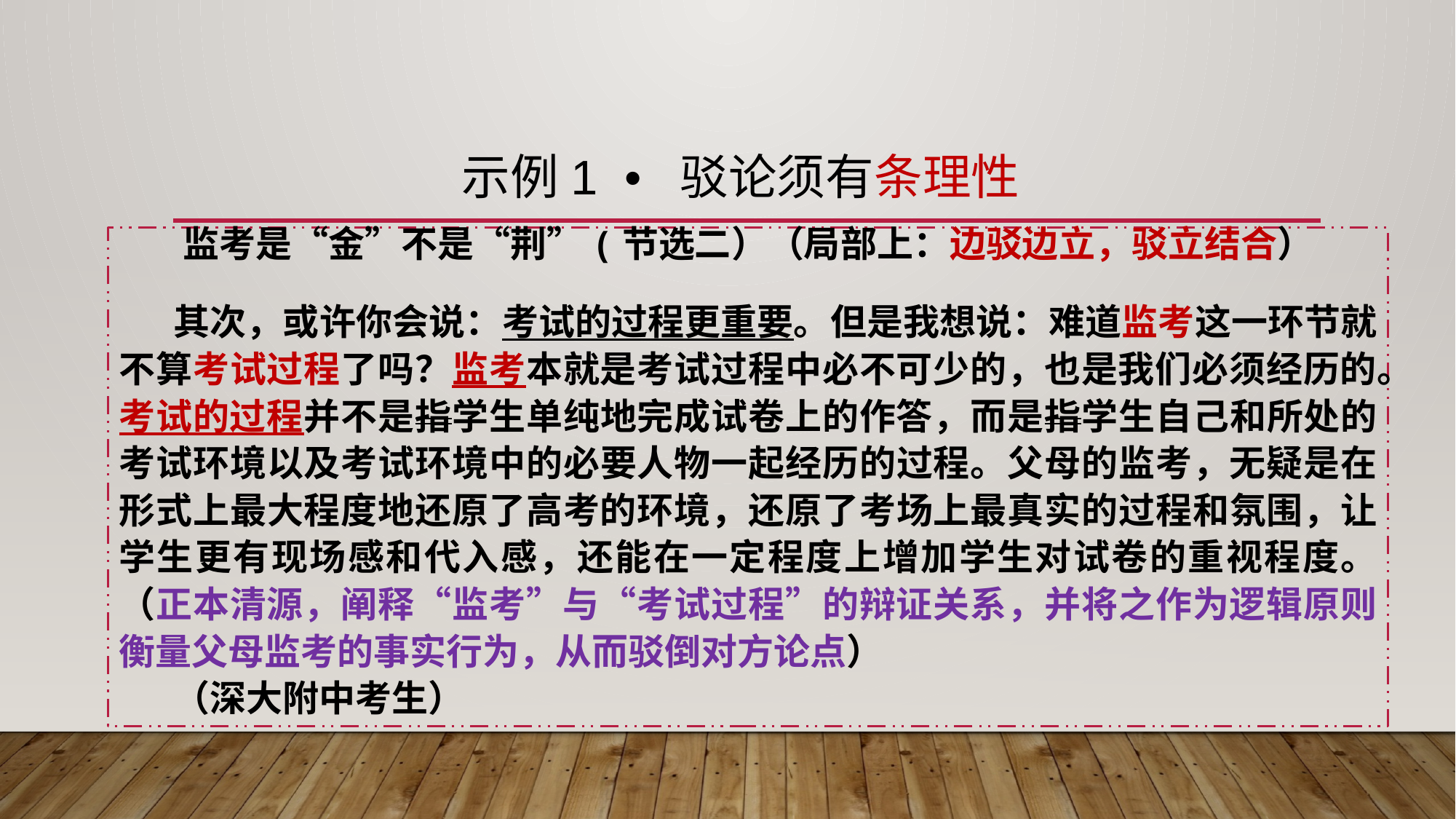

示例1  •  驳论须有条理性
监考是“金”不是“荆”(节选二）（局部上：边驳边立，驳立结合）

其次，或许你会说：考试的过程更重要。但是我想说：难道监考这一环节就不算考试过程了吗？监考本就是考试过程中必不可少的，也是我们必须经历的。考试的过程并不是指学生单纯地完成试卷上的作答，而是指学生自己和所处的考试环境以及考试环境中的必要人物一起经历的过程。父母的监考，无疑是在形式上最大程度地还原了高考的环境，还原了考场上最真实的过程和氛围，让学生更有现场感和代入感，还能在一定程度上增加学生对试卷的重视程度。（正本清源，阐释“监考”与“考试过程”的辩证关系，并将之作为逻辑原则衡量父母监考的事实行为，从而驳倒对方论点）
（深大附中考生）